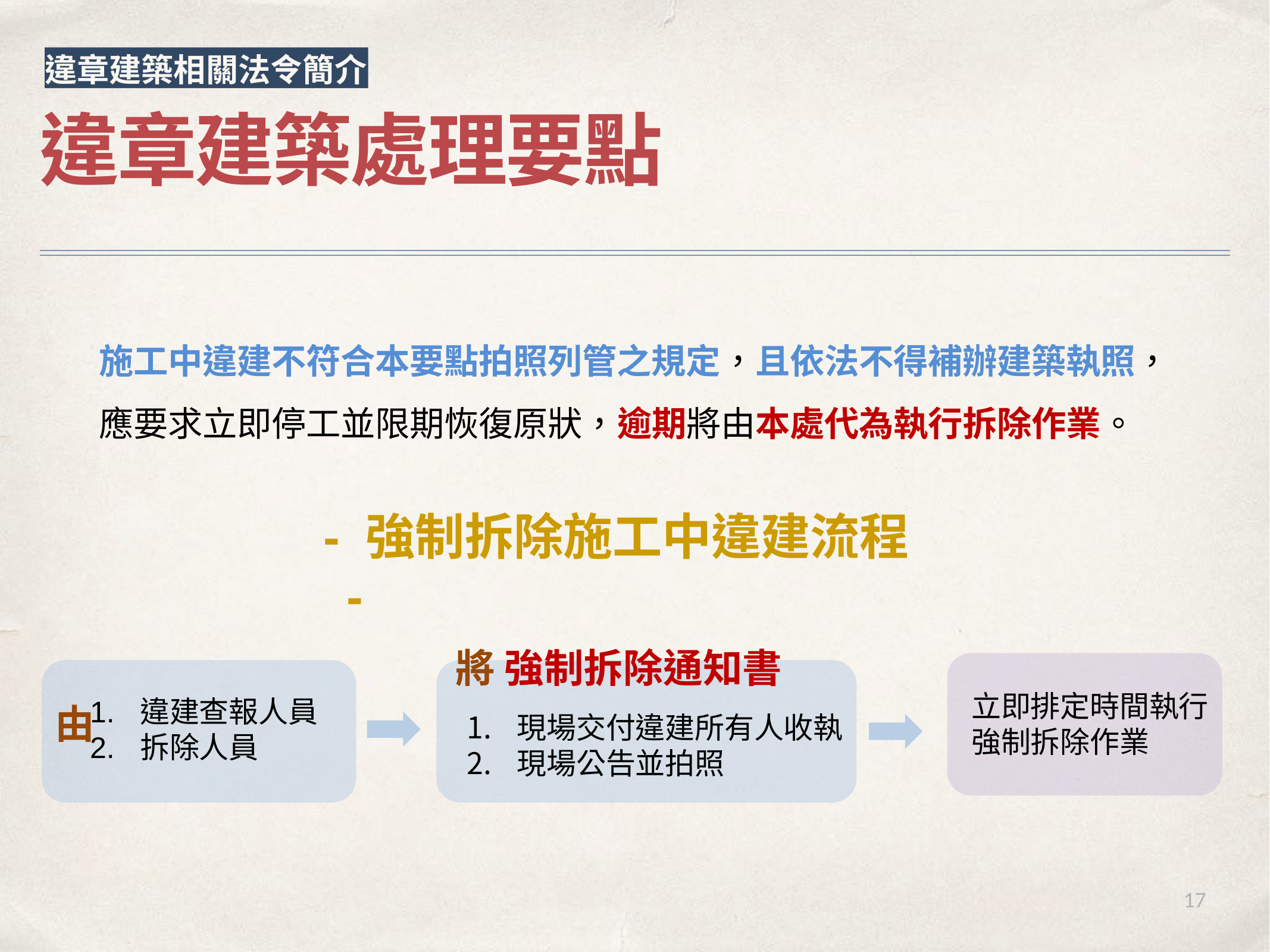

違章建築相關法令簡介
違章建築處理要點

施工中違建不符合本要點拍照列管之規定，且依法不得補辦建築執照，應要求立即停工並限期恢復原狀，逾期將由本處代為執行拆除作業。
- 強制拆除施工中違建流程 -
將 強制拆除通知書

由
立即排定時間執行強制拆除作業
違建查報人員
拆除人員
現場交付違建所有人收執
現場公告並拍照

17